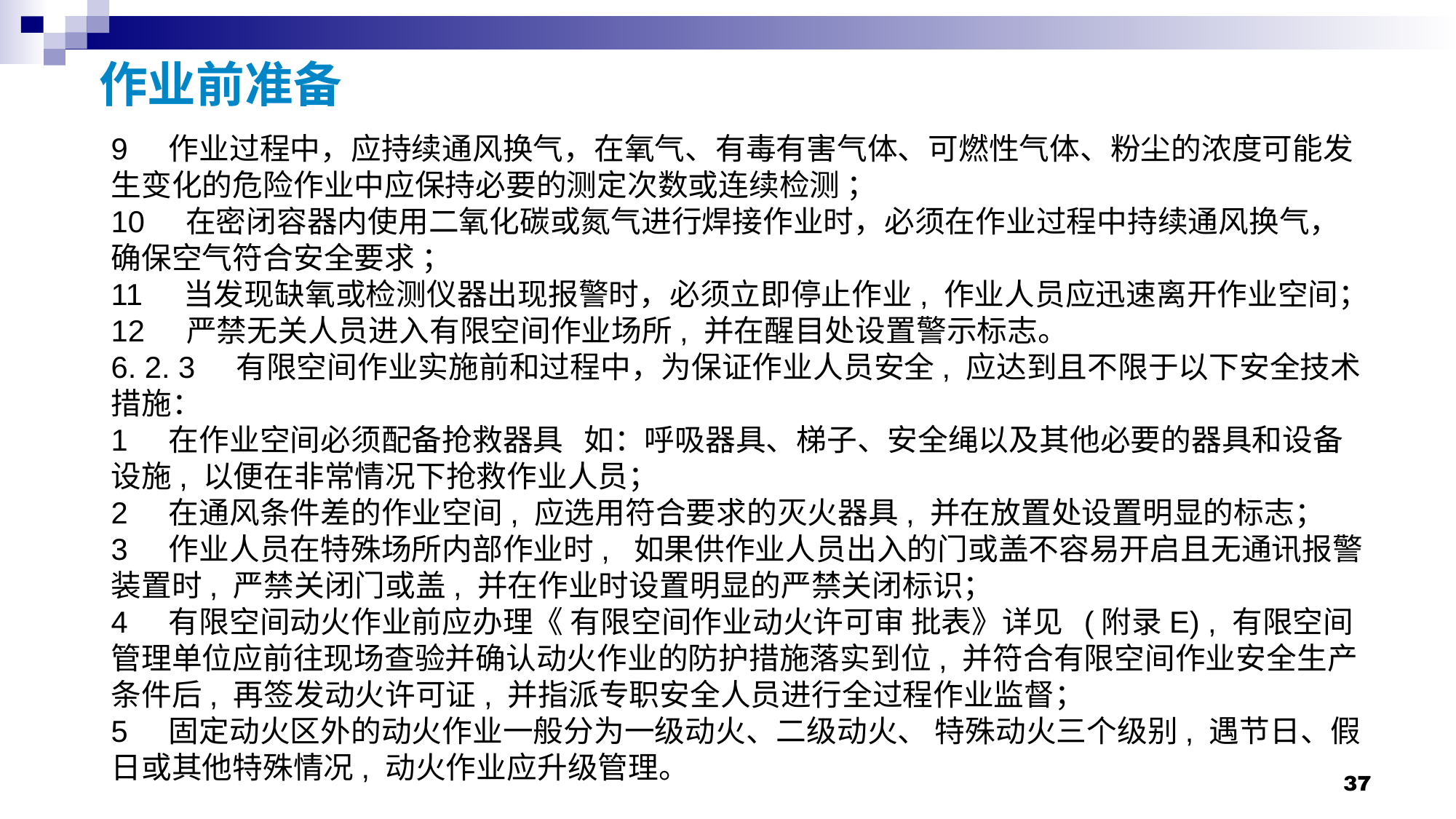

# 作业前准备
9    作业过程中，应持续通风换气，在氧气、有毒有害气体、可燃性气体、粉尘的浓度可能发生变化的危险作业中应保持必要的测定次数或连续检测 ；
10    在密闭容器内使用二氧化碳或氮气进行焊接作业时，必须在作业过程中持续通风换气，确保空气符合安全要求 ；
11    当发现缺氧或检测仪器出现报警时，必须立即停止作业, 作业人员应迅速离开作业空间；
  严禁无关人员进入有限空间作业场所, 并在醒目处设置警示标志。
6. 2. 3    有限空间作业实施前和过程中，为保证作业人员安全, 应达到且不限于以下安全技术措施：
1    在作业空间必须配备抢救器具   如：呼吸器具、梯子、安全绳以及其他必要的器具和设备设施, 以便在非常情况下抢救作业人员；
2    在通风条件差的作业空间, 应选用符合要求的灭火器具, 并在放置处设置明显的标志；
3    作业人员在特殊场所内部作业时,  如果供作业人员出入的门或盖不容易开启且无通讯报警装置时, 严禁关闭门或盖, 并在作业时设置明显的严禁关闭标识；
4    有限空间动火作业前应办理《 有限空间作业动火许可审 批表》详见  (附录E) , 有限空间管理单位应前往现场查验并确认动火作业的防护措施落实到位, 并符合有限空间作业安全生产条件后, 再签发动火许可证, 并指派专职安全人员进行全过程作业监督；
5    固定动火区外的动火作业一般分为一级动火、二级动火、 特殊动火三个级别, 遇节日、假日或其他特殊情况, 动火作业应升级管理。
37